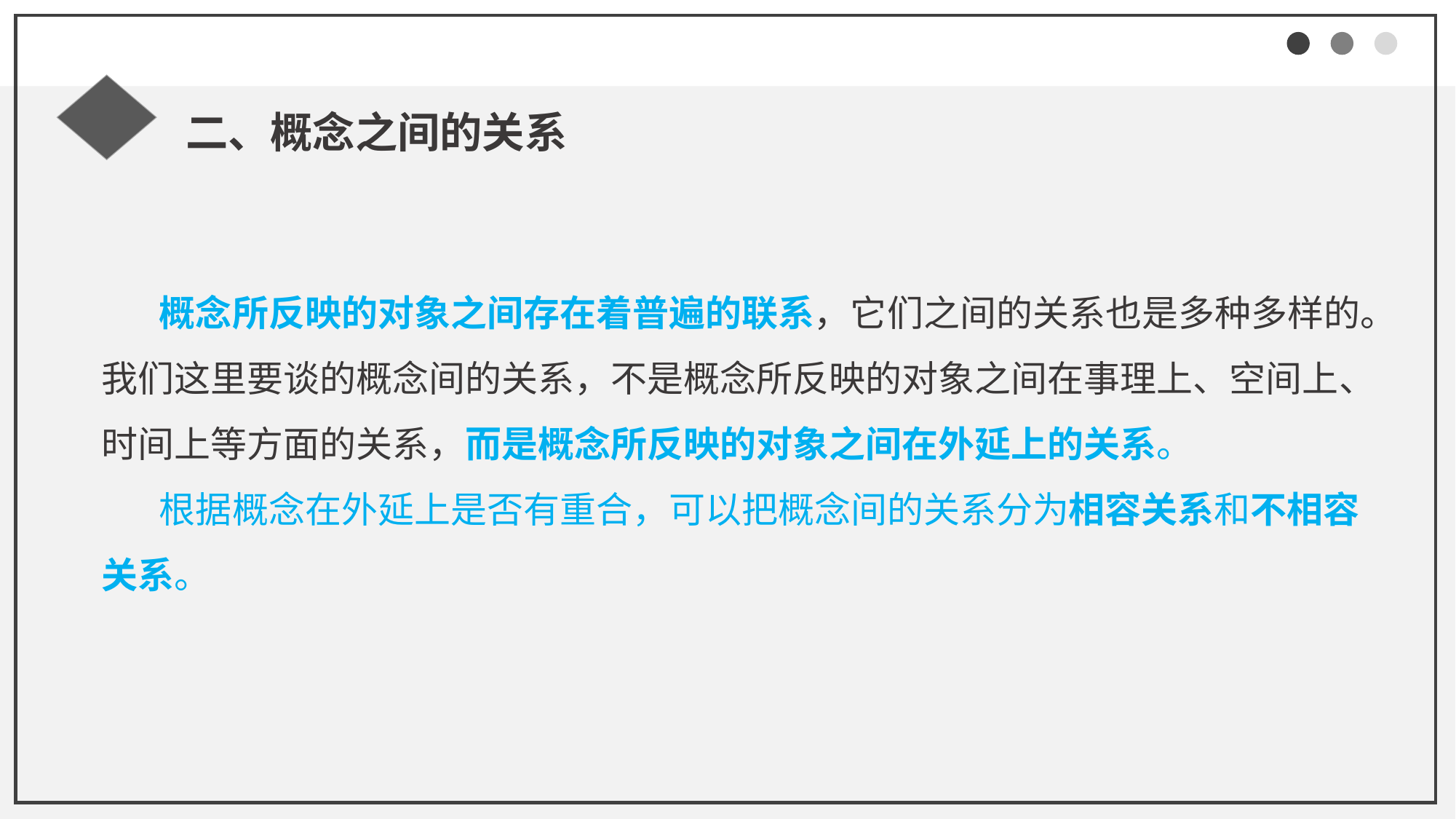

二、概念之间的关系
      概念所反映的对象之间存在着普遍的联系，它们之间的关系也是多种多样的。我们这里要谈的概念间的关系，不是概念所反映的对象之间在事理上、空间上、时间上等方面的关系，而是概念所反映的对象之间在外延上的关系。
      根据概念在外延上是否有重合，可以把概念间的关系分为相容关系和不相容关系。